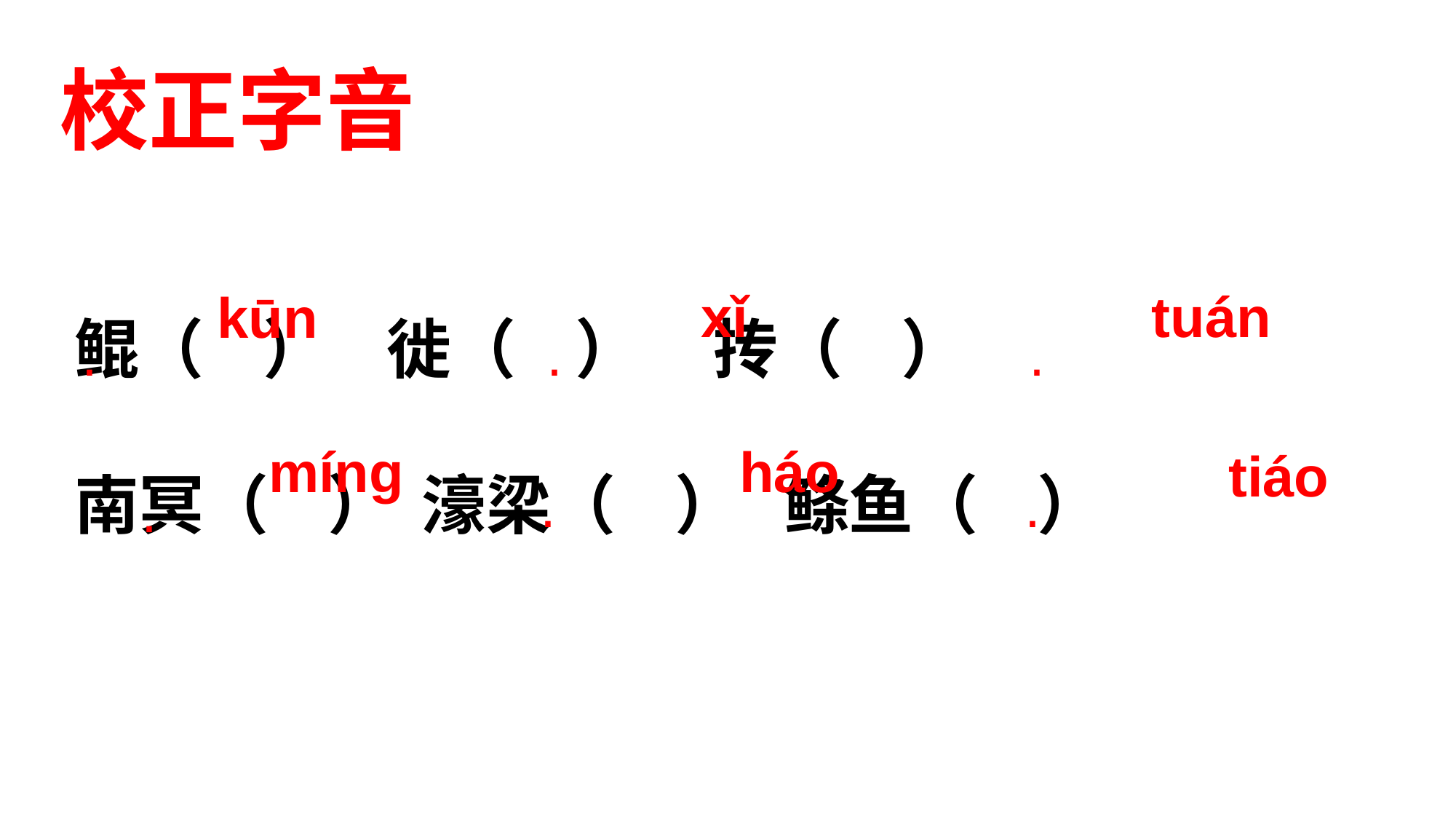

校正字音
状元成才路
状元成才路
状元成才路
状元成才路
状元成才路
状元成才路
状元成才路
状元成才路
状元成才路
状元成才路
鲲（    ）    徙（    ）     抟（    ）
南冥（    ）  濠梁（    ）   鲦鱼（    ）
状元成才路
状元成才路
状元成才路
状元成才路
状元成才路
状元成才路
状元成才路
状元成才路
状元成才路
状元成才路
xǐ
tuán
kūn
状元成才路
状元成才路
状元成才路
状元成才路
状元成才路
状元成才路
状元成才路
状元成才路
状元成才路
状元成才路
状元成才路
·
·
·
状元成才路
状元成才路
状元成才路
状元成才路
状元成才路
状元成才路
状元成才路
状元成才路
状元成才路
状元成才路
状元成才路
状元成才路
状元成才路
状元成才路
状元成才路
状元成才路
状元成才路
状元成才路
状元成才路
状元成才路
状元成才路
状元成才路
状元成才路
状元成才路
mínɡ
háo
状元成才路
状元成才路
tiáo
状元成才路
状元成才路
状元成才路
状元成才路
状元成才路
状元成才路
状元成才路
状元成才路
状元成才路
·
·
状元成才路
·
状元成才路
状元成才路
状元成才路
状元成才路
状元成才路
状元成才路
状元成才路
状元成才路
状元成才路
状元成才路
状元成才路
状元成才路
状元成才路
状元成才路
状元成才路
状元成才路
状元成才路
状元成才路
状元成才路
状元成才路
状元成才路
状元成才路
状元成才路
状元成才路
状元成才路
状元成才路
状元成才路
状元成才路
状元成才路
状元成才路
状元成才路
状元成才路
状元成才路